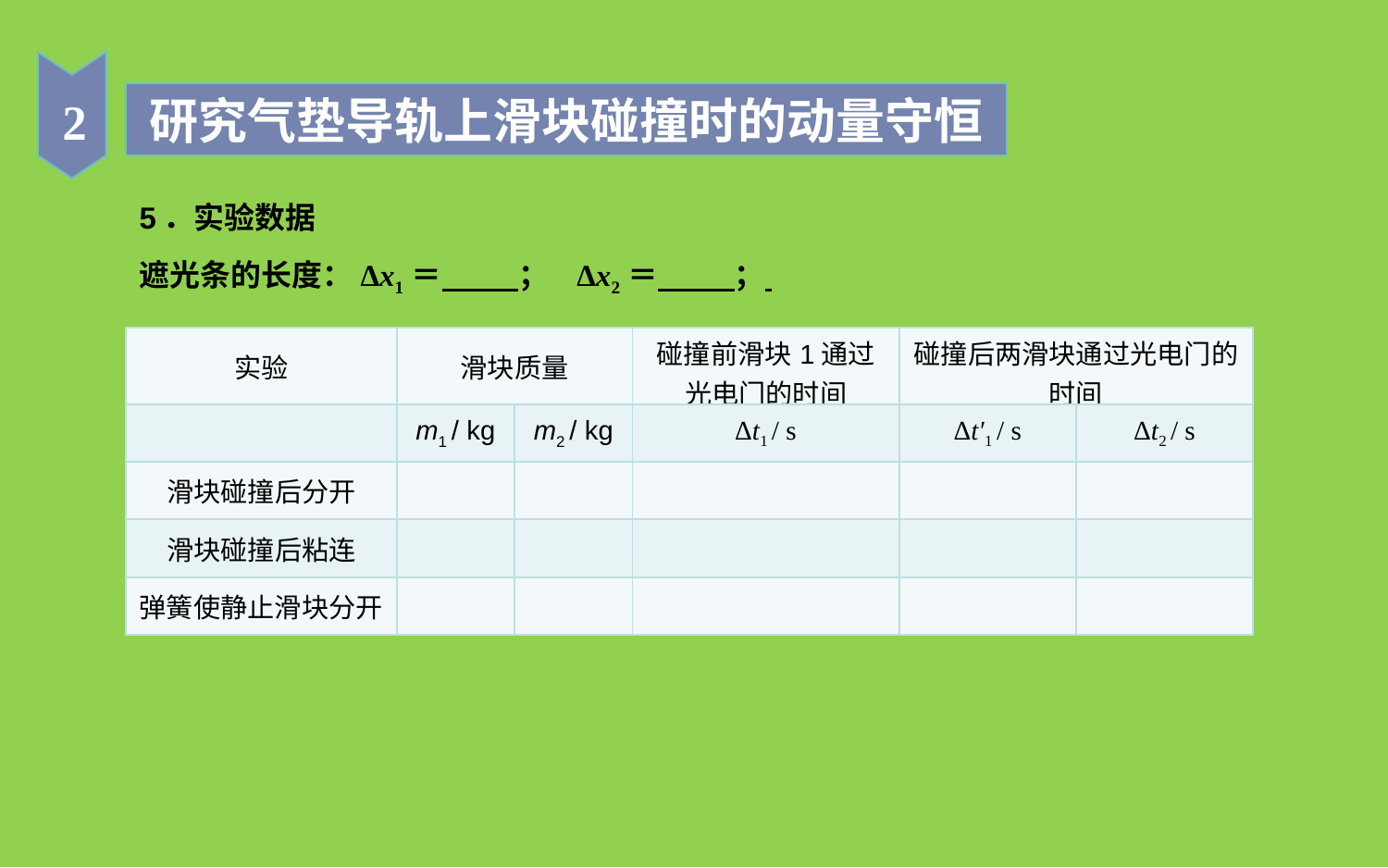

2
研究气垫导轨上滑块碰撞时的动量守恒
5．实验数据
遮光条的长度：Δx1＝           ；   Δx2＝           ；
| 实验 | 滑块质量 |  | 碰撞前滑块1通过光电门的时间 | 碰撞后两滑块通过光电门的时间 |  |
| --- | --- | --- | --- | --- | --- |
|  | m1 / kg | m2 / kg | Δt1 / s | Δt′1 / s | Δt2 / s |
| 滑块碰撞后分开 |  |  |  |  |  |
| 滑块碰撞后粘连 |  |  |  |  |  |
| 弹簧使静止滑块分开 |  |  |  |  |  |